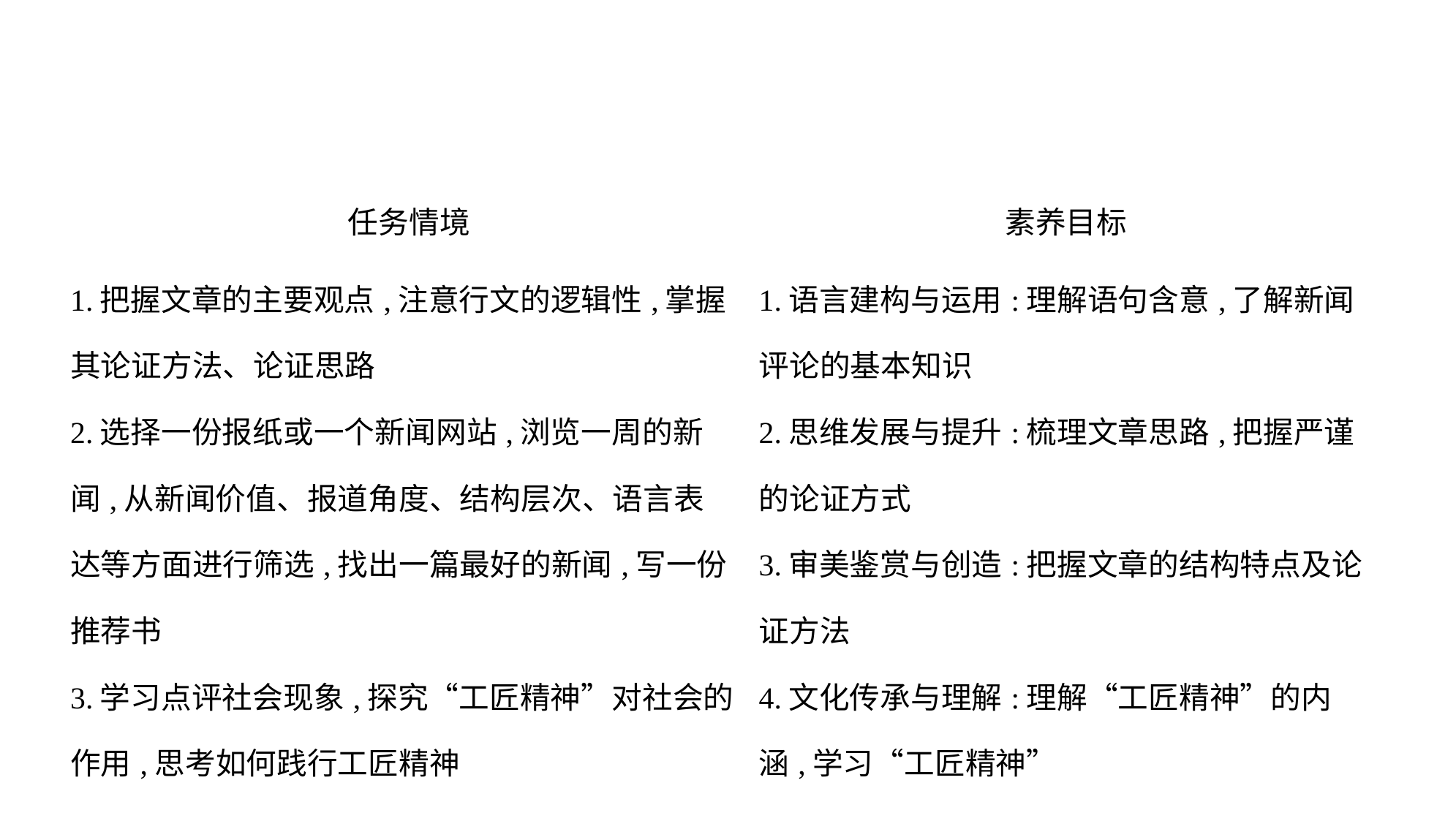

| 任务情境 | 素养目标 |
| --- | --- |
| 1.把握文章的主要观点,注意行文的逻辑性,掌握 其论证方法、论证思路 2.选择一份报纸或一个新闻网站,浏览一周的新 闻,从新闻价值、报道角度、结构层次、语言表 达等方面进行筛选,找出一篇最好的新闻,写一份 推荐书 3.学习点评社会现象,探究“工匠精神”对社会的 作用,思考如何践行工匠精神 | 1.语言建构与运用:理解语句含意,了解新闻评论的基本知识 2.思维发展与提升:梳理文章思路,把握严谨的论证方式 3.审美鉴赏与创造:把握文章的结构特点及论证方法 4.文化传承与理解:理解“工匠精神”的内涵,学习“工匠精神” |